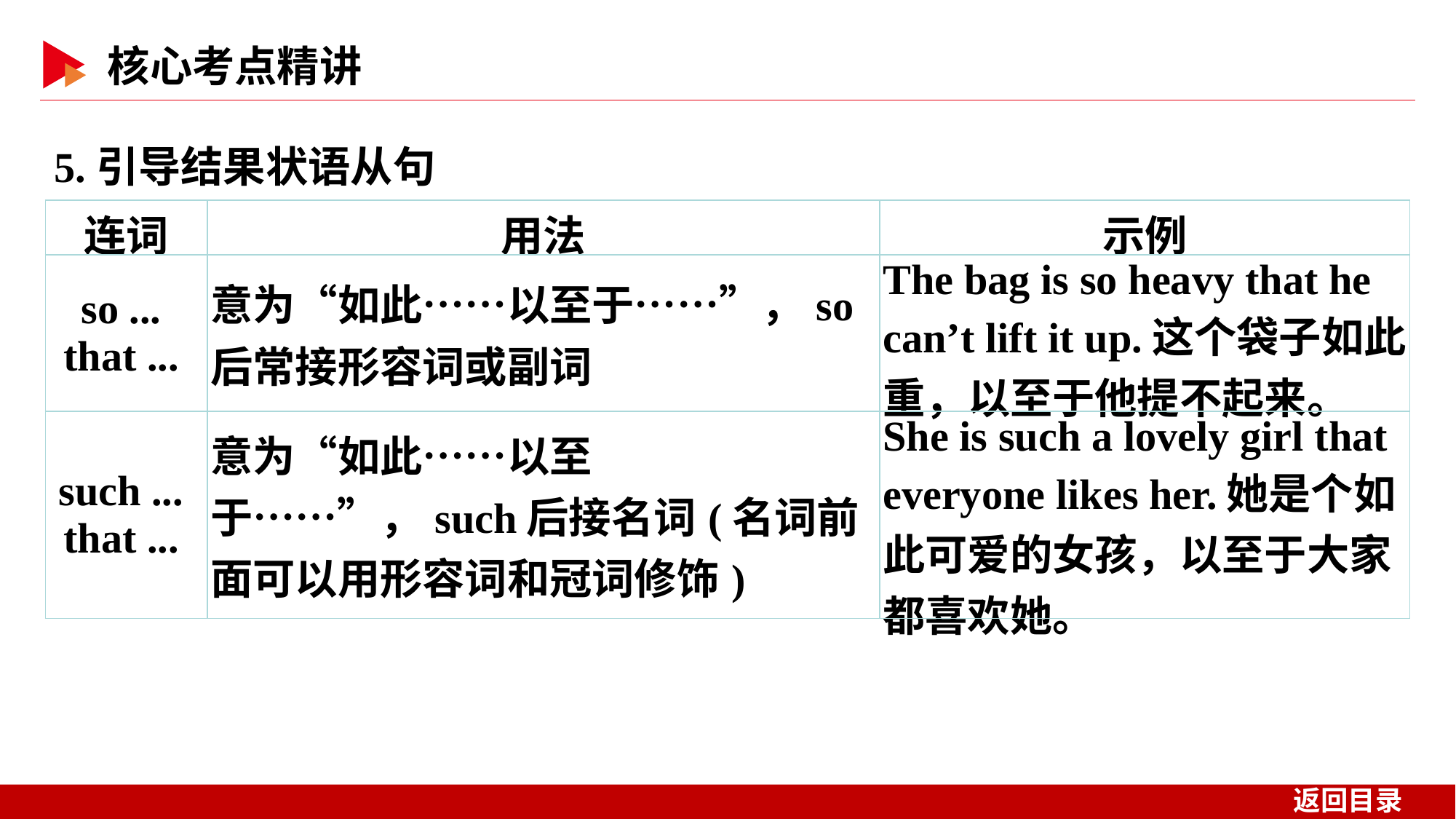

5.引导结果状语从句
| 连词 | 用法 | 示例 |
| --- | --- | --- |
| so ... that ... | 意为“如此……以至于……”，so后常接形容词或副词 | The bag is so heavy that he can’t lift it up.这个袋子如此重，以至于他提不起来。 |
| such ... that ... | 意为“如此……以至于……”，such后接名词(名词前面可以用形容词和冠词修饰) | She is such a lovely girl that everyone likes her.她是个如此可爱的女孩，以至于大家都喜欢她。 |